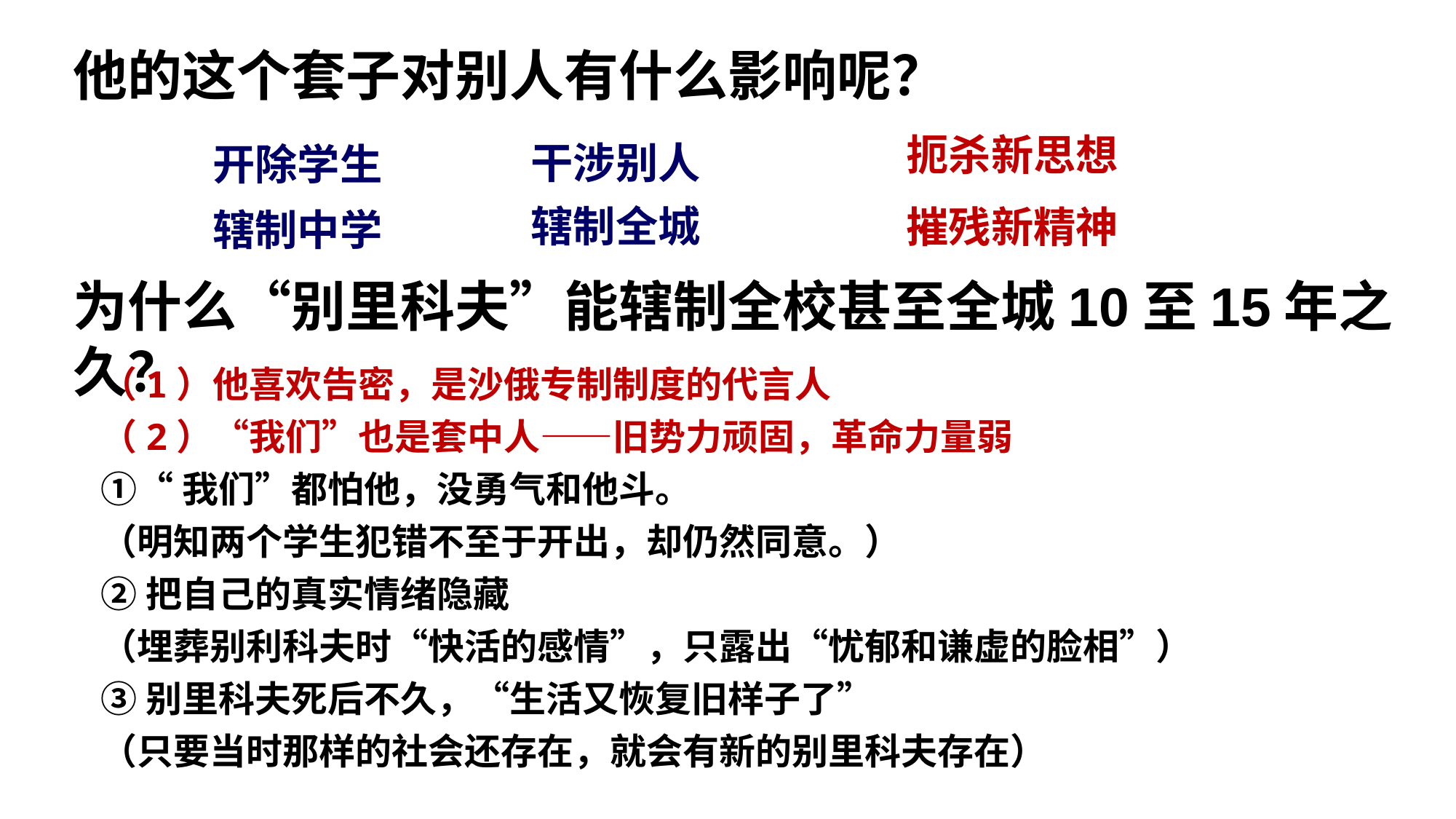

他的这个套子对别人有什么影响呢？
扼杀新思想
摧残新精神
干涉别人
开除学生
辖制全城
辖制中学
为什么“别里科夫”能辖制全校甚至全城10至15年之久？
（1）他喜欢告密，是沙俄专制制度的代言人
（2）“我们”也是套中人——旧势力顽固，革命力量弱
①“我们”都怕他，没勇气和他斗。
（明知两个学生犯错不至于开出，却仍然同意。）
②把自己的真实情绪隐藏
（埋葬别利科夫时“快活的感情”，只露出“忧郁和谦虚的脸相”）
③别里科夫死后不久，“生活又恢复旧样子了”
（只要当时那样的社会还存在，就会有新的别里科夫存在）